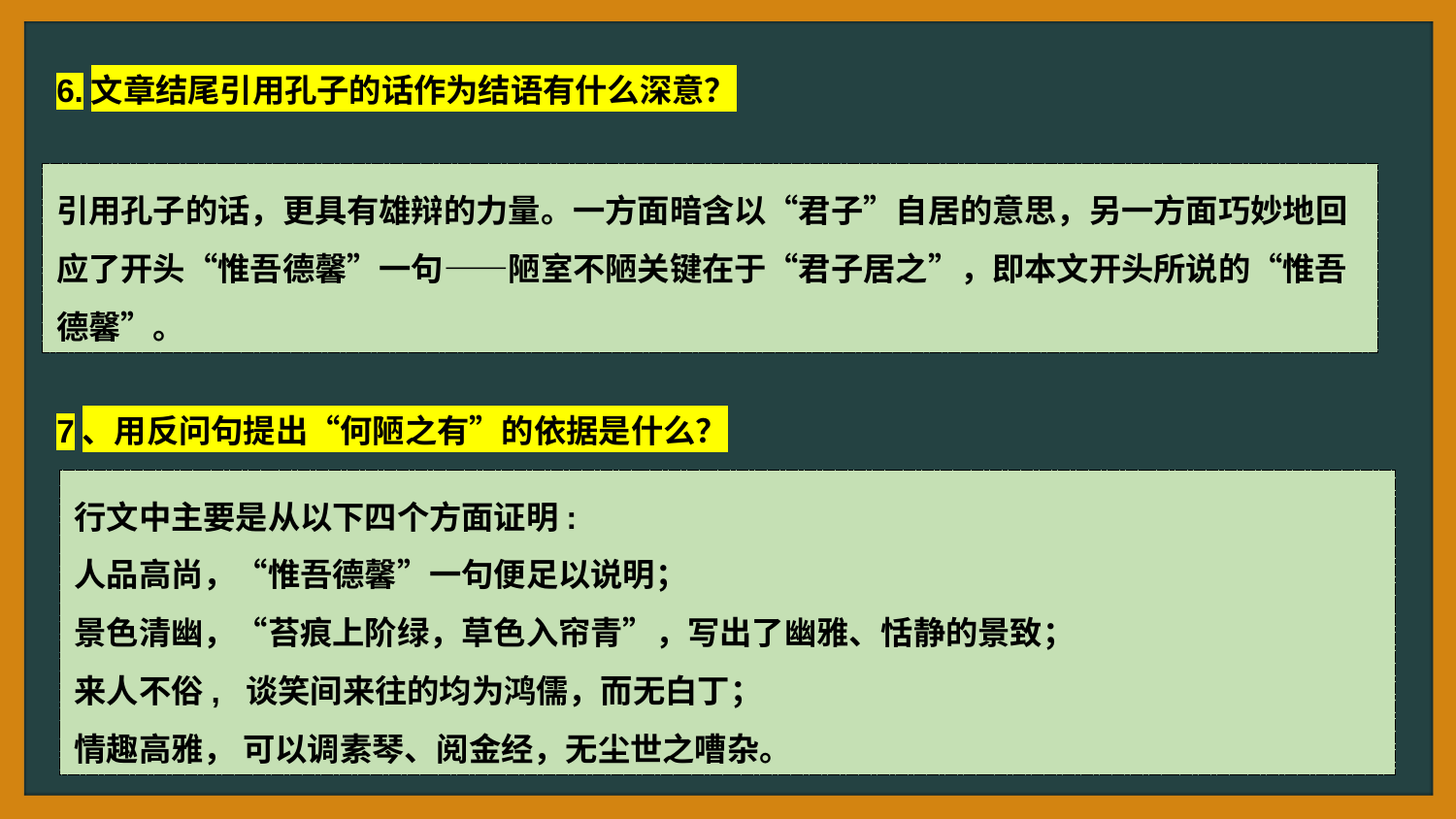

6.文章结尾引用孔子的话作为结语有什么深意？
引用孔子的话，更具有雄辩的力量。一方面暗含以“君子”自居的意思，另一方面巧妙地回应了开头“惟吾德馨”一句——陋室不陋关键在于“君子居之”，即本文开头所说的“惟吾德馨”。
7、用反问句提出“何陋之有”的依据是什么？
行文中主要是从以下四个方面证明:
人品高尚，“惟吾德馨”一句便足以说明；
景色清幽，“苔痕上阶绿，草色入帘青”，写出了幽雅、恬静的景致；
来人不俗,  谈笑间来往的均为鸿儒，而无白丁；
情趣高雅， 可以调素琴、阅金经，无尘世之嘈杂。